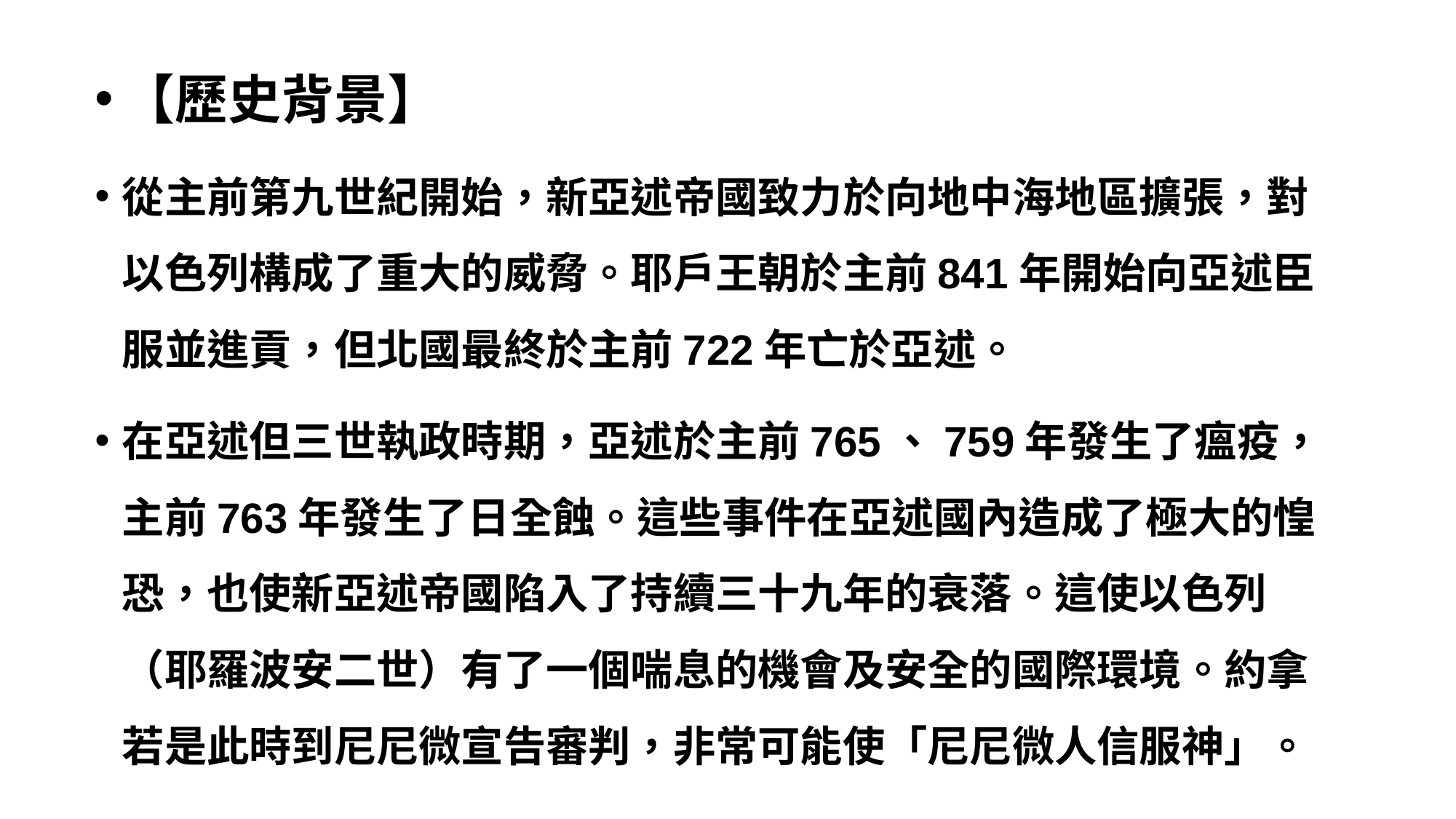

【歷史背景】
從主前第九世紀開始，新亞述帝國致力於向地中海地區擴張，對以色列構成了重大的威脅。耶戶王朝於主前841年開始向亞述臣服並進貢，但北國最終於主前722年亡於亞述。
在亞述但三世執政時期，亞述於主前765、759年發生了瘟疫，主前763年發生了日全蝕。這些事件在亞述國內造成了極大的惶恐，也使新亞述帝國陷入了持續三十九年的衰落。這使以色列（耶羅波安二世）有了一個喘息的機會及安全的國際環境。約拿若是此時到尼尼微宣告審判，非常可能使「尼尼微人信服神」。